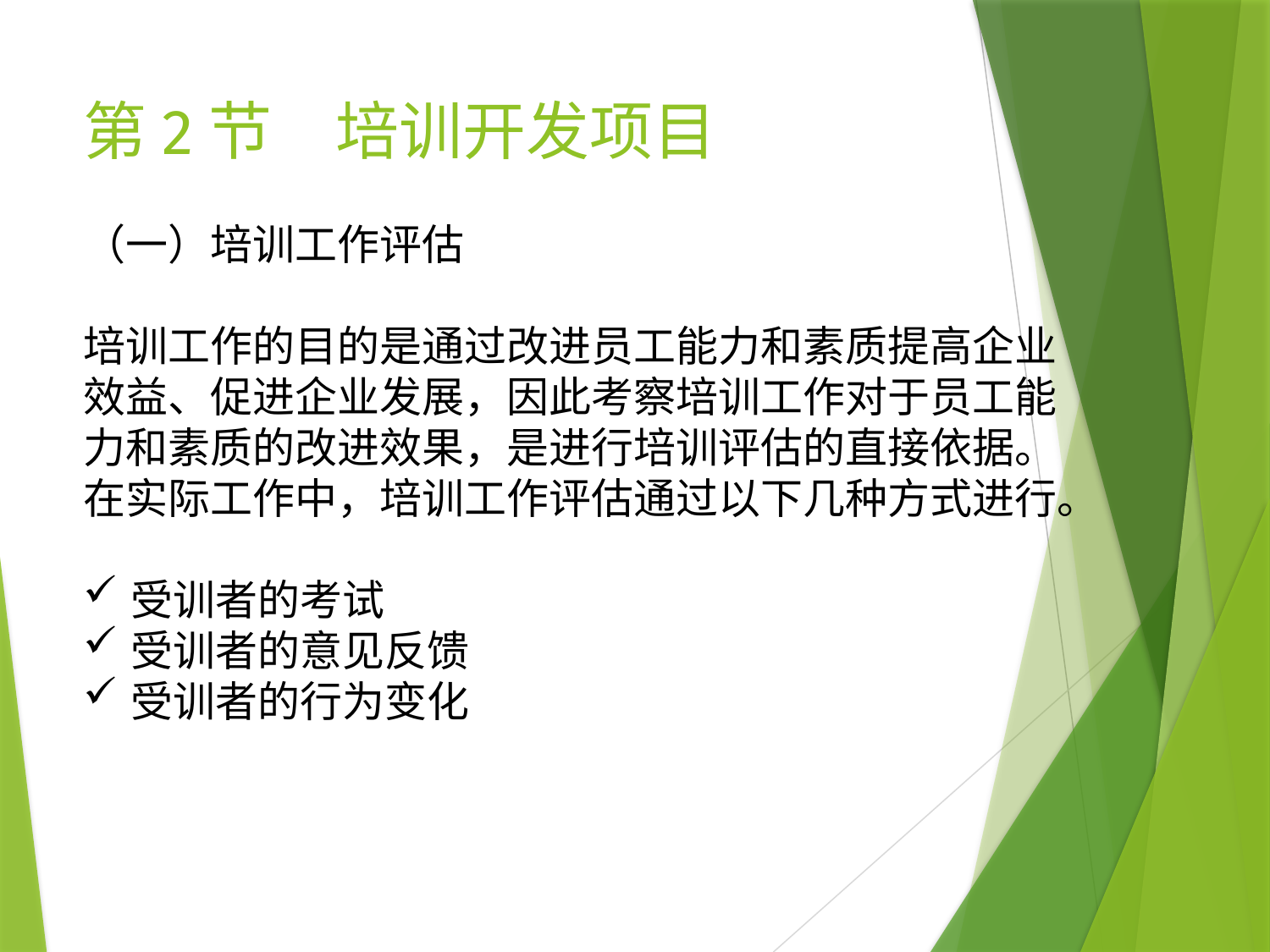

# 第2节　培训开发项目
（一）培训工作评估

培训工作的目的是通过改进员工能力和素质提高企业效益、促进企业发展，因此考察培训工作对于员工能力和素质的改进效果，是进行培训评估的直接依据。在实际工作中，培训工作评估通过以下几种方式进行。

受训者的考试
受训者的意见反馈
受训者的行为变化